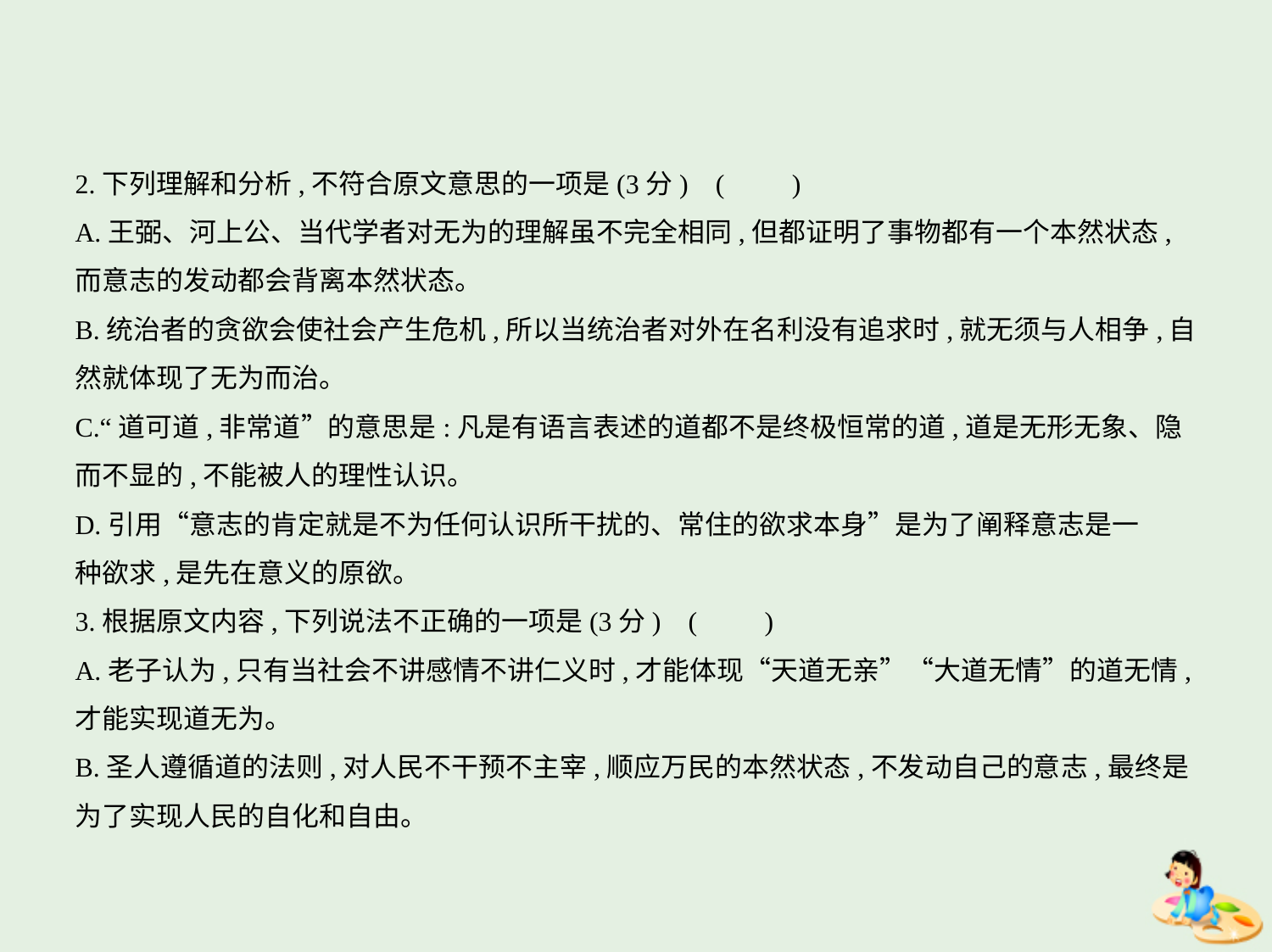

2.下列理解和分析,不符合原文意思的一项是(3分) (　　)
A.王弼、河上公、当代学者对无为的理解虽不完全相同,但都证明了事物都有一个本然状态,
而意志的发动都会背离本然状态。
B.统治者的贪欲会使社会产生危机,所以当统治者对外在名利没有追求时,就无须与人相争,自
然就体现了无为而治。
C.“道可道,非常道”的意思是:凡是有语言表述的道都不是终极恒常的道,道是无形无象、隐
而不显的,不能被人的理性认识。
D.引用“意志的肯定就是不为任何认识所干扰的、常住的欲求本身”是为了阐释意志是一
种欲求,是先在意义的原欲。
3.根据原文内容,下列说法不正确的一项是(3分) (　　)
A.老子认为,只有当社会不讲感情不讲仁义时,才能体现“天道无亲”“大道无情”的道无情,
才能实现道无为。
B.圣人遵循道的法则,对人民不干预不主宰,顺应万民的本然状态,不发动自己的意志,最终是
为了实现人民的自化和自由。